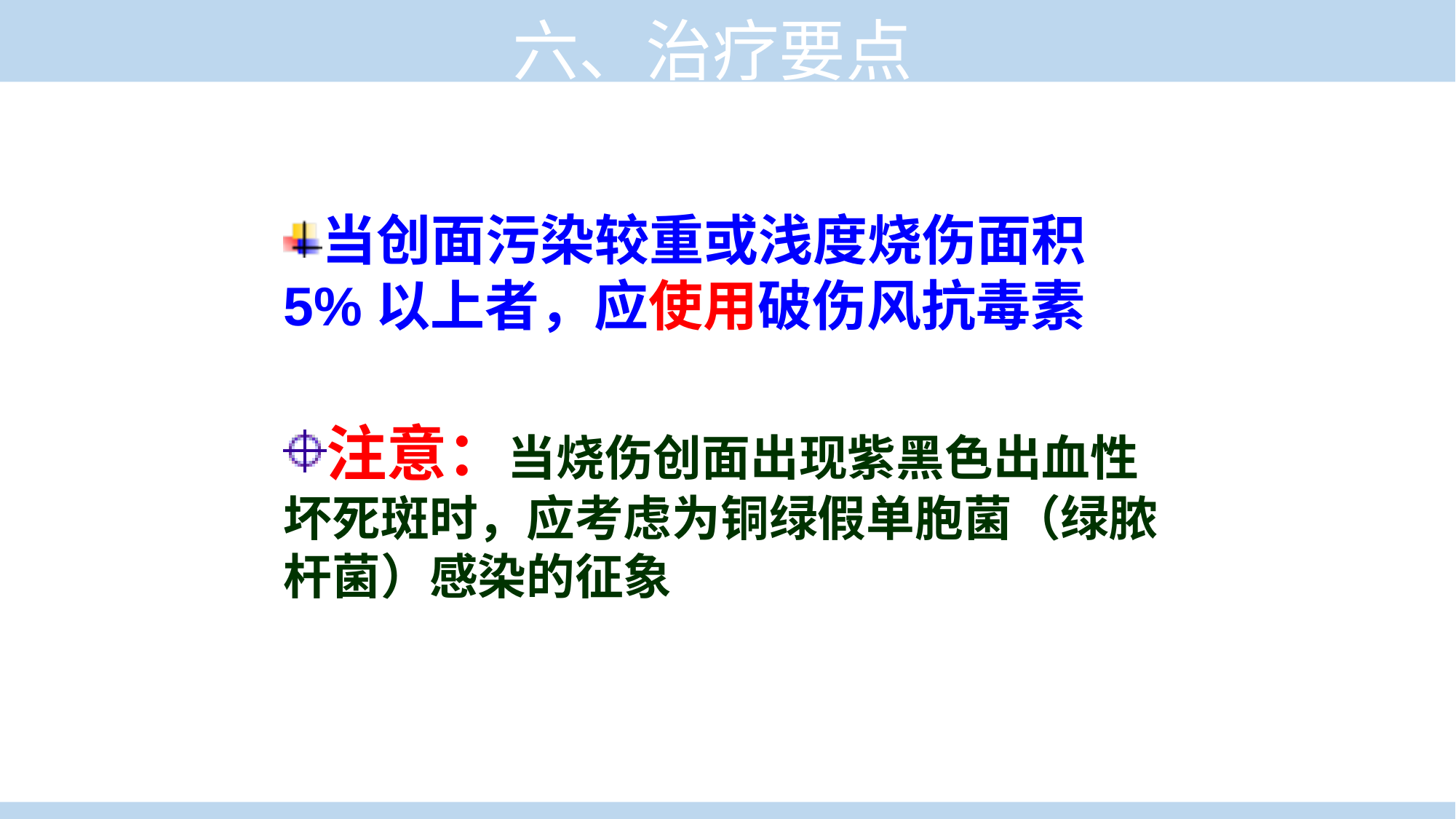

六、治疗要点
当创面污染较重或浅度烧伤面积5%以上者，应使用破伤风抗毒素
注意：当烧伤创面出现紫黑色出血性坏死斑时，应考虑为铜绿假单胞菌（绿脓杆菌）感染的征象